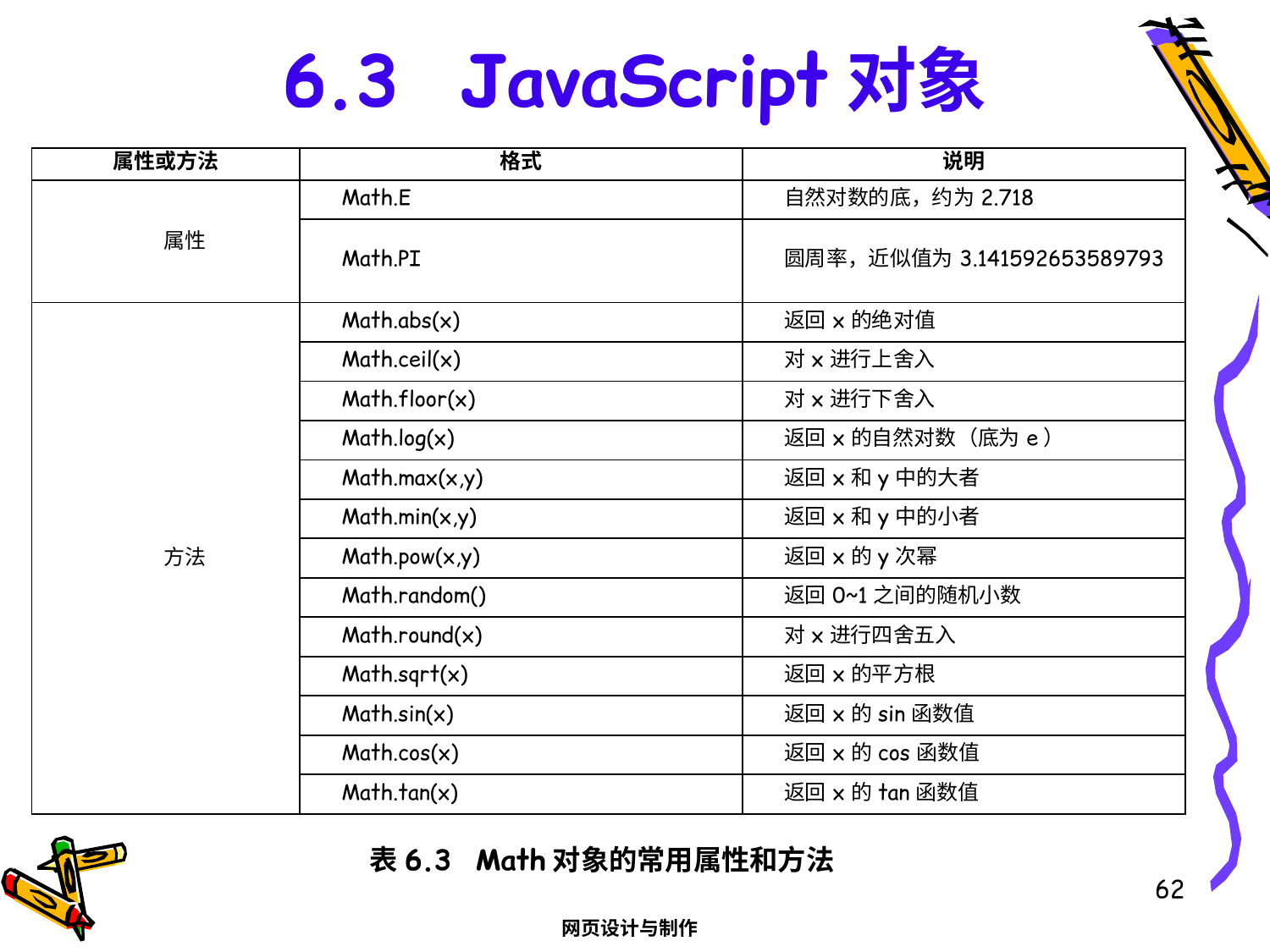

# 6.3  JavaScript对象
| 属性或方法 | 格式 | 说明 |
| --- | --- | --- |
| 属性 | Math.E | 自然对数的底，约为2.718 |
|  | Math.PI | 圆周率，近似值为3.141592653589793 |
| 方法 | Math.abs(x) | 返回x的绝对值 |
|  | Math.ceil(x) | 对x进行上舍入 |
|  | Math.floor(x) | 对x进行下舍入 |
|  | Math.log(x) | 返回x的自然对数（底为e） |
|  | Math.max(x,y) | 返回x和y中的大者 |
|  | Math.min(x,y) | 返回x和y中的小者 |
|  | Math.pow(x,y) | 返回x的y次幂 |
|  | Math.random() | 返回0~1之间的随机小数 |
|  | Math.round(x) | 对x进行四舍五入 |
|  | Math.sqrt(x) | 返回x的平方根 |
|  | Math.sin(x) | 返回x的sin函数值 |
|  | Math.cos(x) | 返回x的cos函数值 |
|  | Math.tan(x) | 返回x的tan函数值 |
表6.3  Math对象的常用属性和方法
62
网页设计与制作